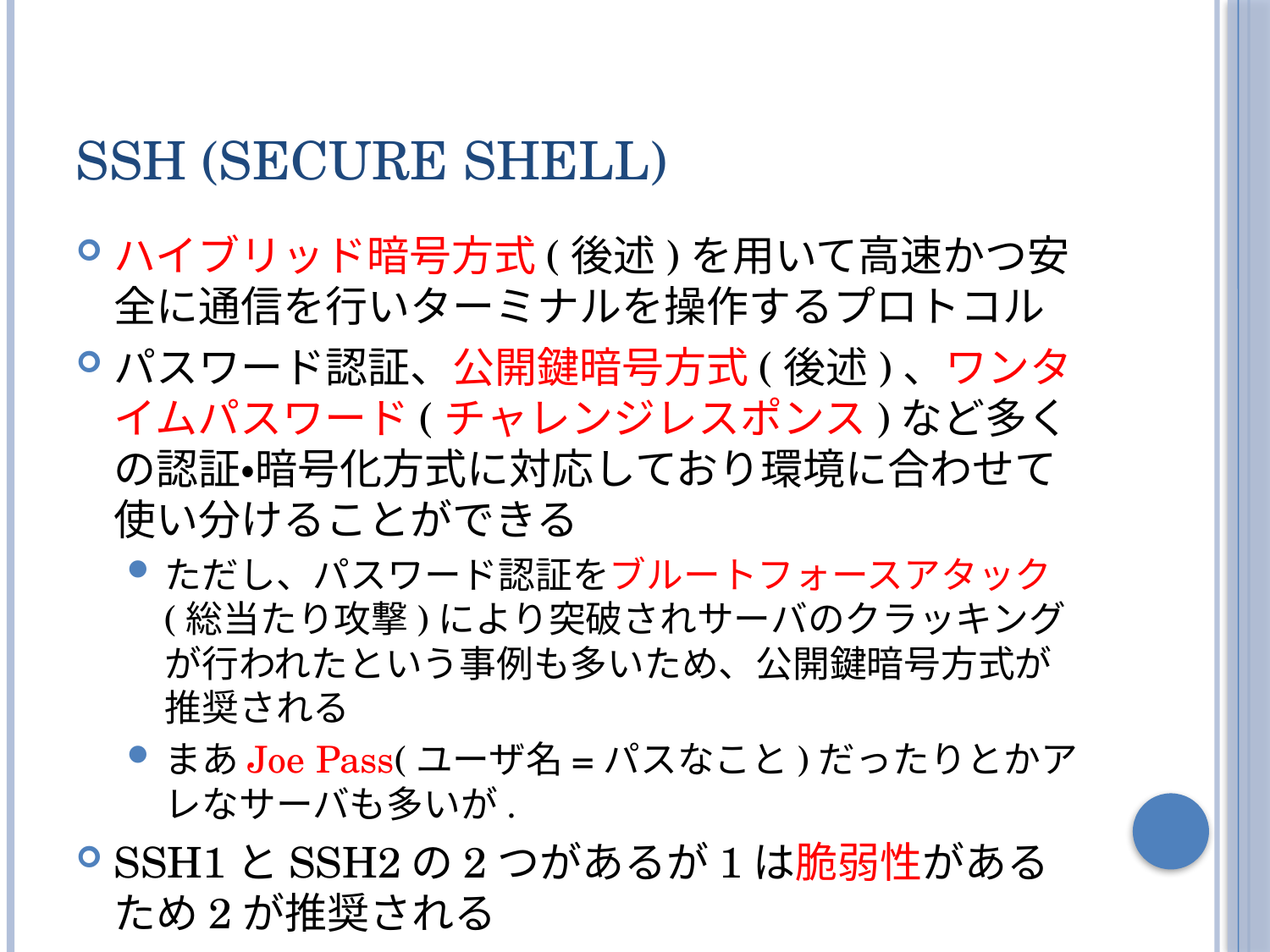

# SSH (Secure Shell)
ハイブリッド暗号方式(後述)を用いて高速かつ安全に通信を行いターミナルを操作するプロトコル
パスワード認証、公開鍵暗号方式(後述)、ワンタイムパスワード(チャレンジレスポンス)など多くの認証・暗号化方式に対応しており環境に合わせて使い分けることができる
ただし、パスワード認証をブルートフォースアタック(総当たり攻撃)により突破されサーバのクラッキングが行われたという事例も多いため、公開鍵暗号方式が推奨される
まあJoe Pass(ユーザ名=パスなこと)だったりとかアレなサーバも多いが.
SSH1とSSH2の2つがあるが1は脆弱性があるため2が推奨される